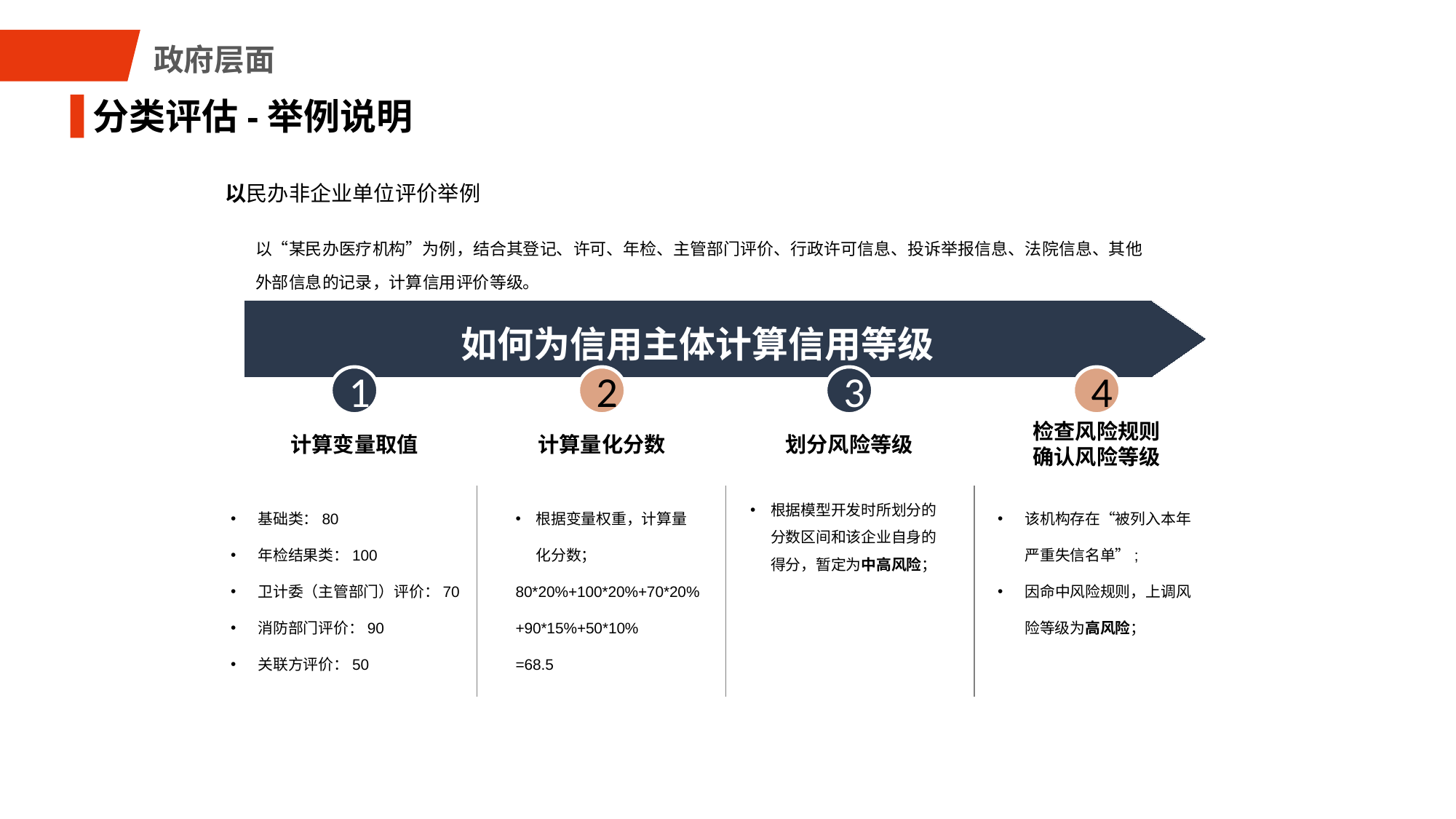

政府层面
分类评估-举例说明

以民办非企业单位评价举例
以“某民办医疗机构”为例，结合其登记、许可、年检、主管部门评价、行政许可信息、投诉举报信息、法院信息、其他外部信息的记录，计算信用评价等级。
如何为信用主体计算信用等级
1
2
3
4
计算变量取值
计算量化分数
划分风险等级
检查风险规则
确认风险等级
基础类：80
年检结果类：100
卫计委（主管部门）评价：70
消防部门评价：90
关联方评价：50

根据变量权重，计算量化分数；
80*20%+100*20%+70*20%+90*15%+50*10%
=68.5
根据模型开发时所划分的分数区间和该企业自身的得分，暂定为中高风险；
该机构存在“被列入本年严重失信名单”;
因命中风险规则，上调风险等级为高风险；